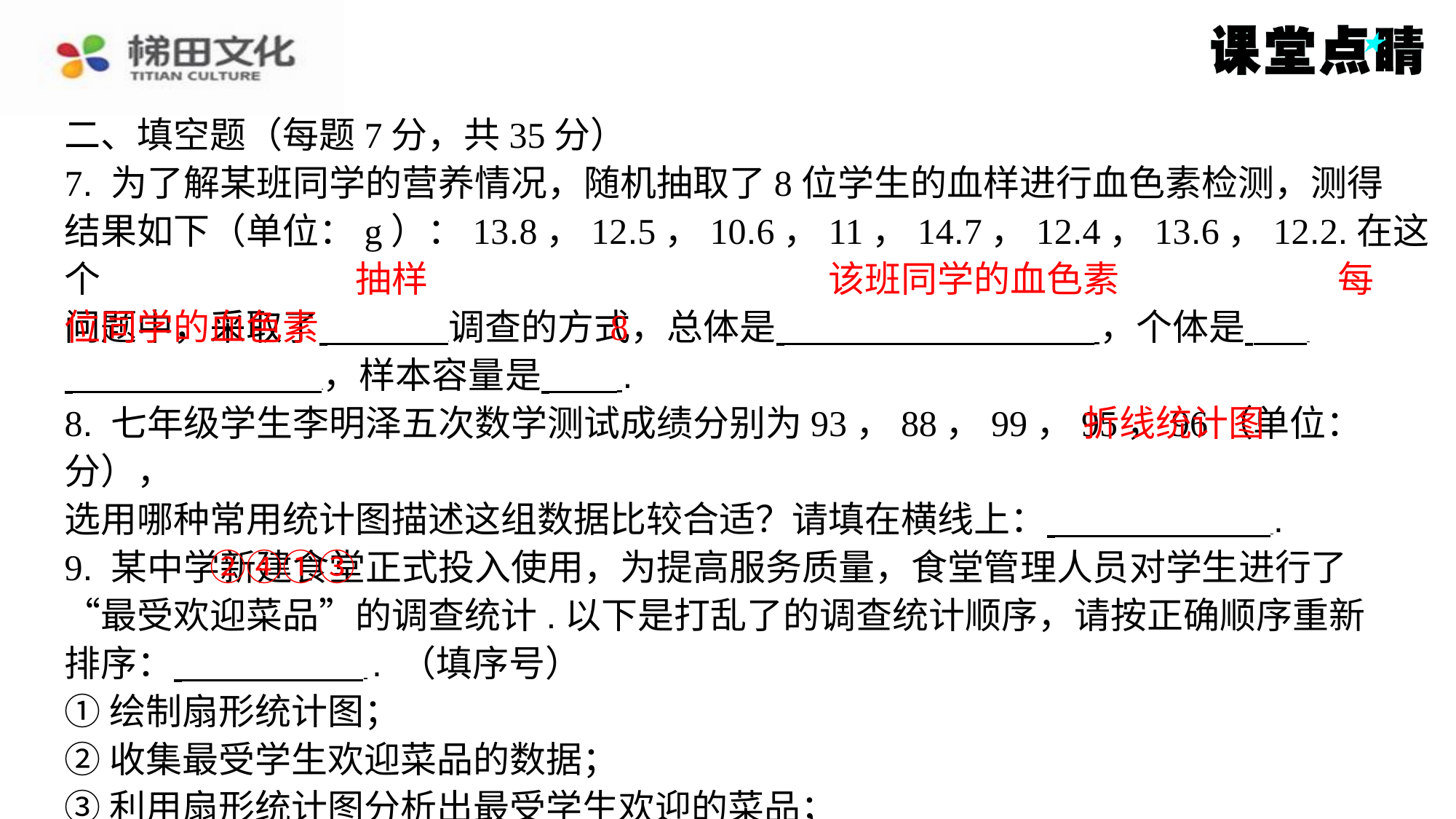

二、填空题（每题7分，共35分）
7. 为了解某班同学的营养情况，随机抽取了8位学生的血样进行血色素检测，测得
结果如下（单位：g）：13.8，12.5，10.6，11，14.7，12.4，13.6，12.2.在这个
问题中，采取了                    调查的方式，总体是                                                ，个体是          ⁠
                                       ，样本容量是            ⁠.
8. 七年级学生李明泽五次数学测试成绩分别为93，88，99，95，96（单位：分），
选用哪种常用统计图描述这组数据比较合适？请填在横线上：                                  ⁠.
9. 某中学新建食堂正式投入使用，为提高服务质量，食堂管理人员对学生进行了
“最受欢迎菜品”的调查统计.以下是打乱了的调查统计顺序，请按正确顺序重新
排序：                             . （填序号）
①绘制扇形统计图；
②收集最受学生欢迎菜品的数据；
③利用扇形统计图分析出最受学生欢迎的菜品；
④整理所收集的数据.
抽样
该班同学的血色素
每
位同学的血色素
8
折线统计图
②④①③